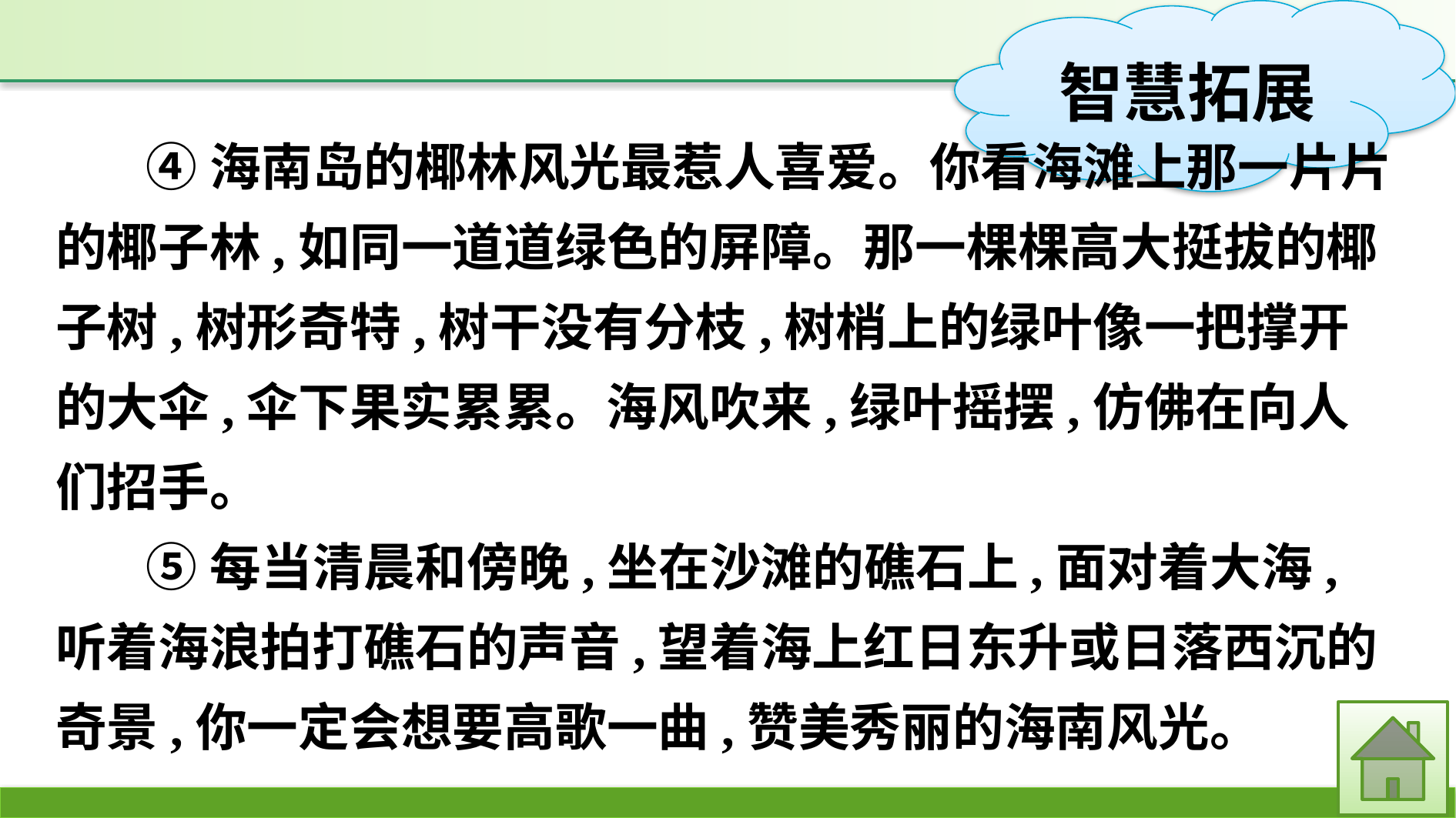

④海南岛的椰林风光最惹人喜爱。你看海滩上那一片片的椰子林,如同一道道绿色的屏障。那一棵棵高大挺拔的椰子树,树形奇特,树干没有分枝,树梢上的绿叶像一把撑开的大伞,伞下果实累累。海风吹来,绿叶摇摆,仿佛在向人们招手。
⑤每当清晨和傍晚,坐在沙滩的礁石上,面对着大海,听着海浪拍打礁石的声音,望着海上红日东升或日落西沉的奇景,你一定会想要高歌一曲,赞美秀丽的海南风光。